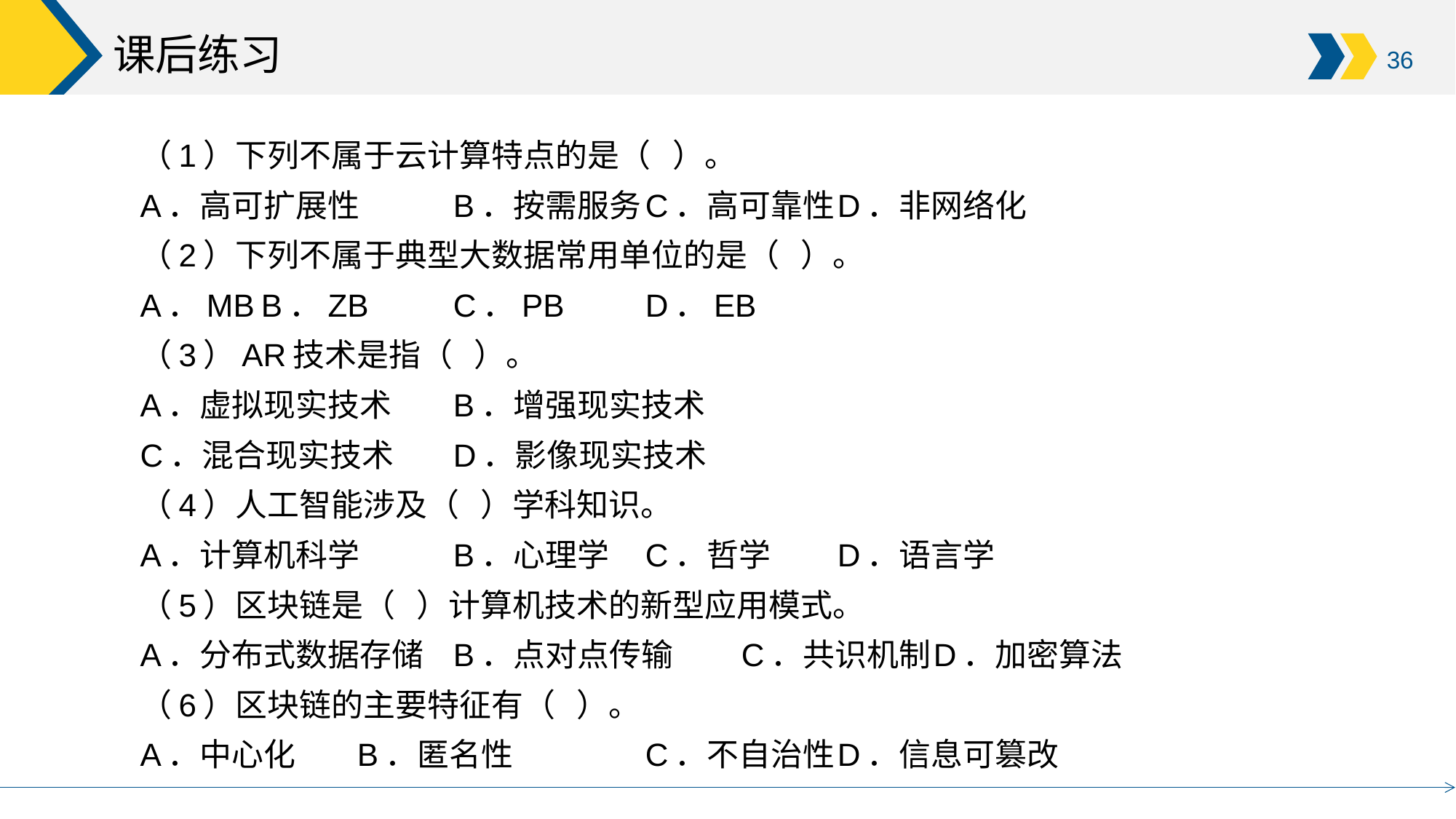

# 课后练习
（1）下列不属于云计算特点的是（   ）。
A．高可扩展性		B．按需服务		C．高可靠性		D．非网络化
（2）下列不属于典型大数据常用单位的是（   ）。
A．MB			B．ZB			C．PB			D．EB
（3）AR技术是指（   ）。
A．虚拟现实技术		B．增强现实技术
C．混合现实技术		D．影像现实技术
（4）人工智能涉及（   ）学科知识。
A．计算机科学		B．心理学		C．哲学		D．语言学
（5）区块链是（   ）计算机技术的新型应用模式。
A．分布式数据存储	B．点对点传输	C．共识机制		D．加密算法
（6）区块链的主要特征有（   ）。
A．中心化		B．匿名性		C．不自治性		D．信息可篡改